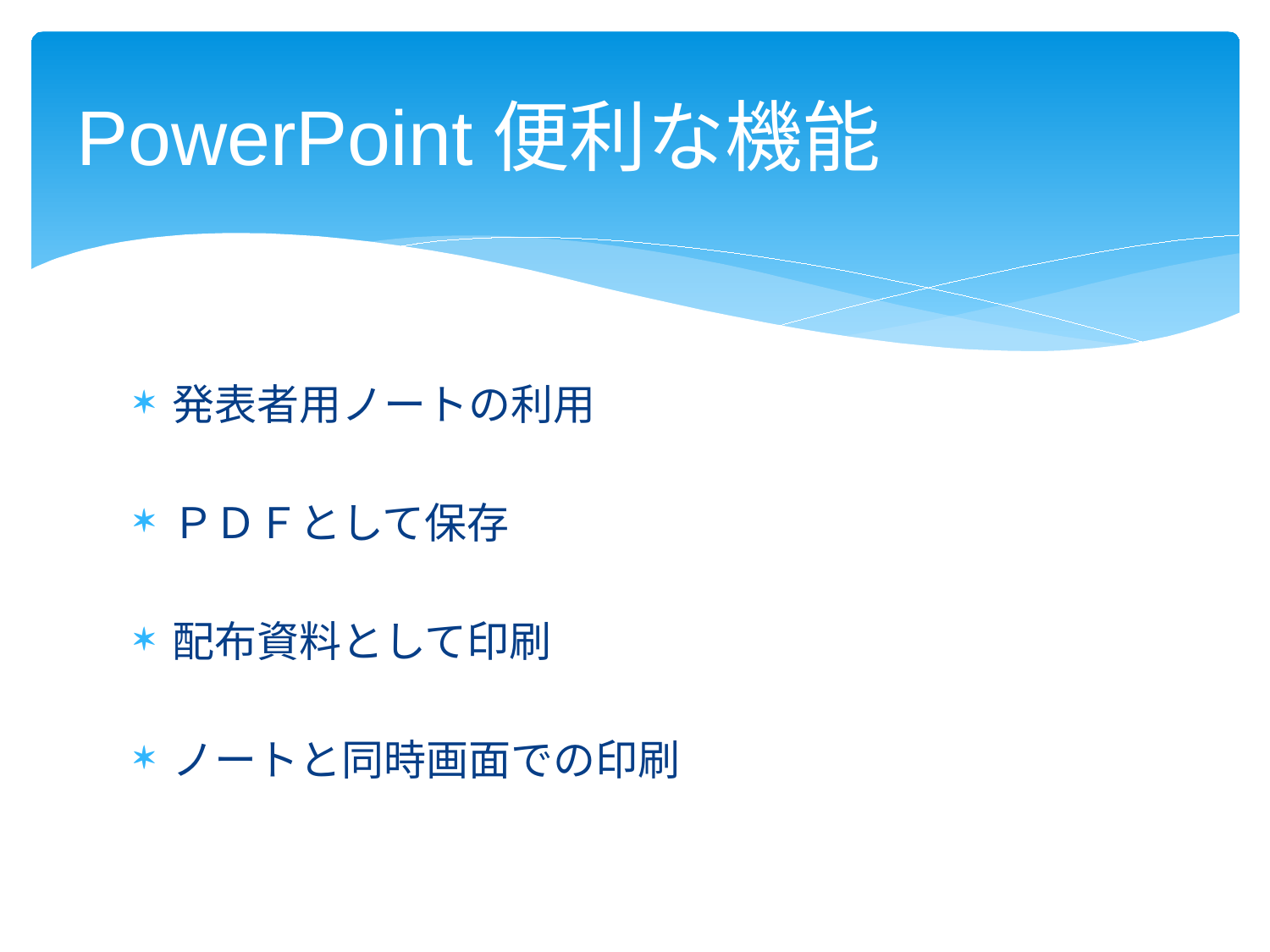

# PowerPoint便利な機能
発表者用ノートの利用

ＰＤＦとして保存

配布資料として印刷

ノートと同時画面での印刷